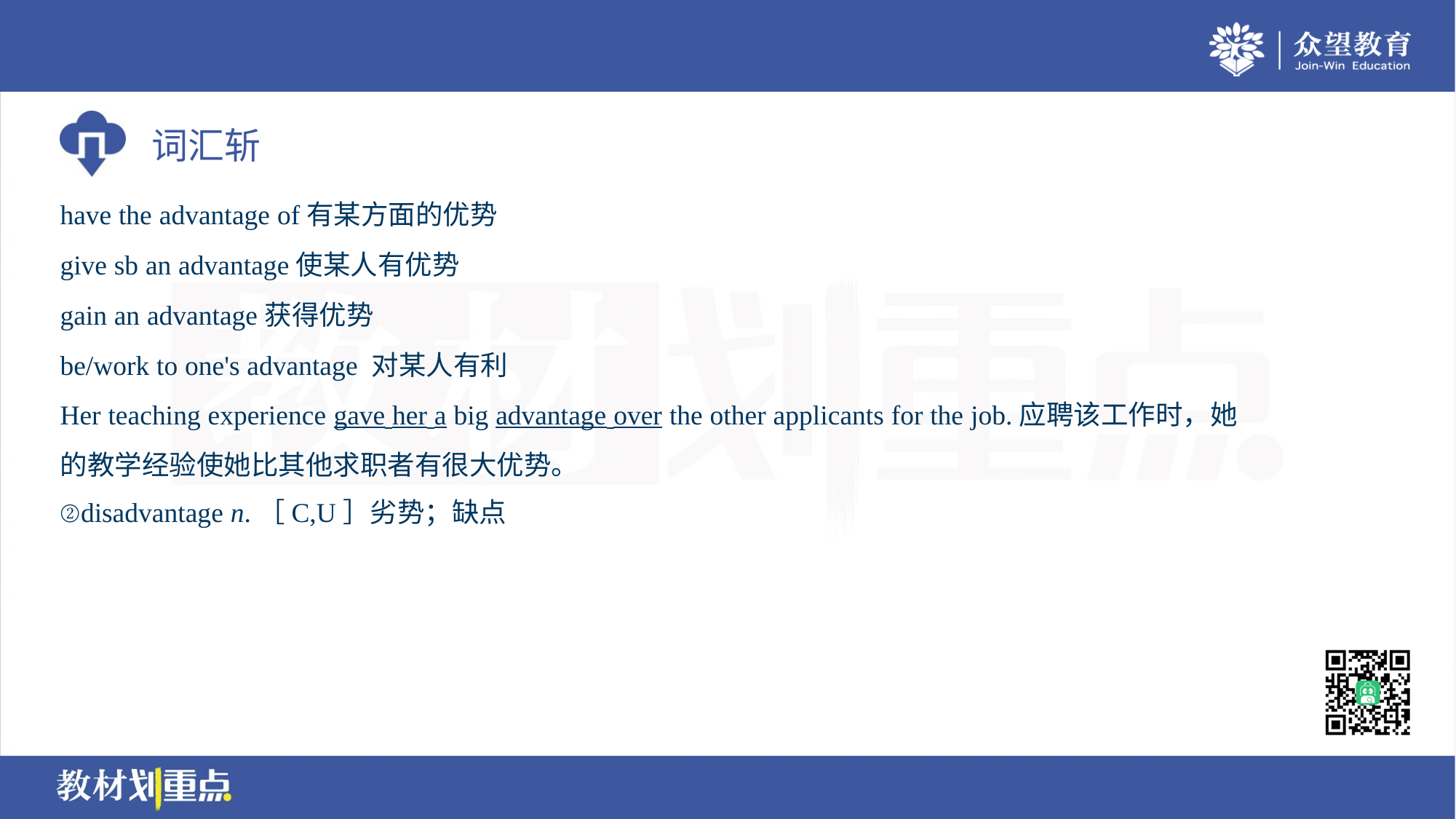

have the advantage of有某方面的优势
give sb an advantage使某人有优势
gain an advantage获得优势
be/work to one's advantage 对某人有利
Her teaching experience gave her a big advantage over the other applicants for the job.应聘该工作时，她
的教学经验使她比其他求职者有很大优势。
②disadvantage n.［C,U］劣势；缺点